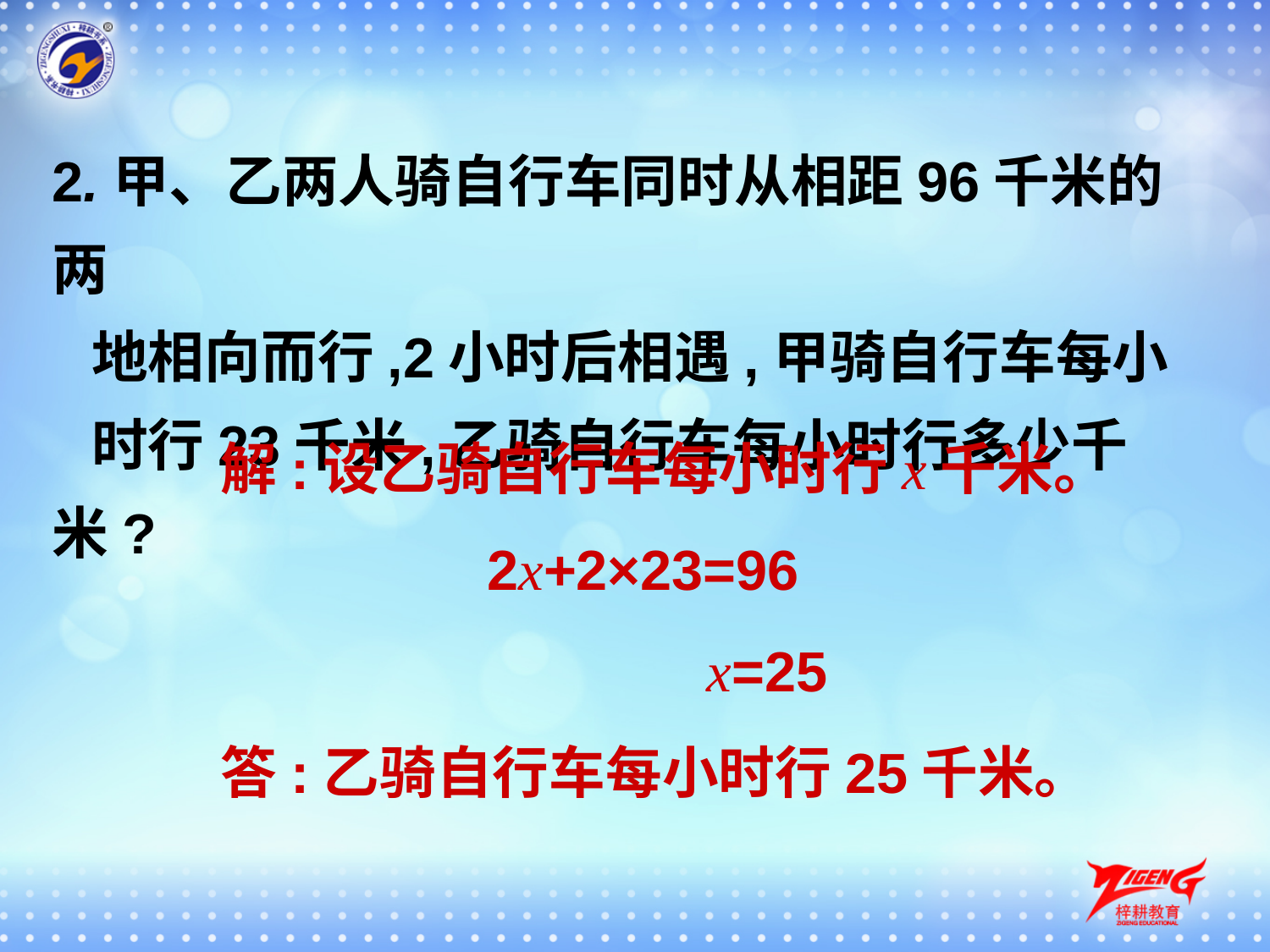

2.甲、乙两人骑自行车同时从相距96千米的两
  地相向而行,2小时后相遇,甲骑自行车每小
  时行23千米,乙骑自行车每小时行多少千米?
解:设乙骑自行车每小时行x千米。
                 2x+2×23=96
                               x=25
答:乙骑自行车每小时行25千米。